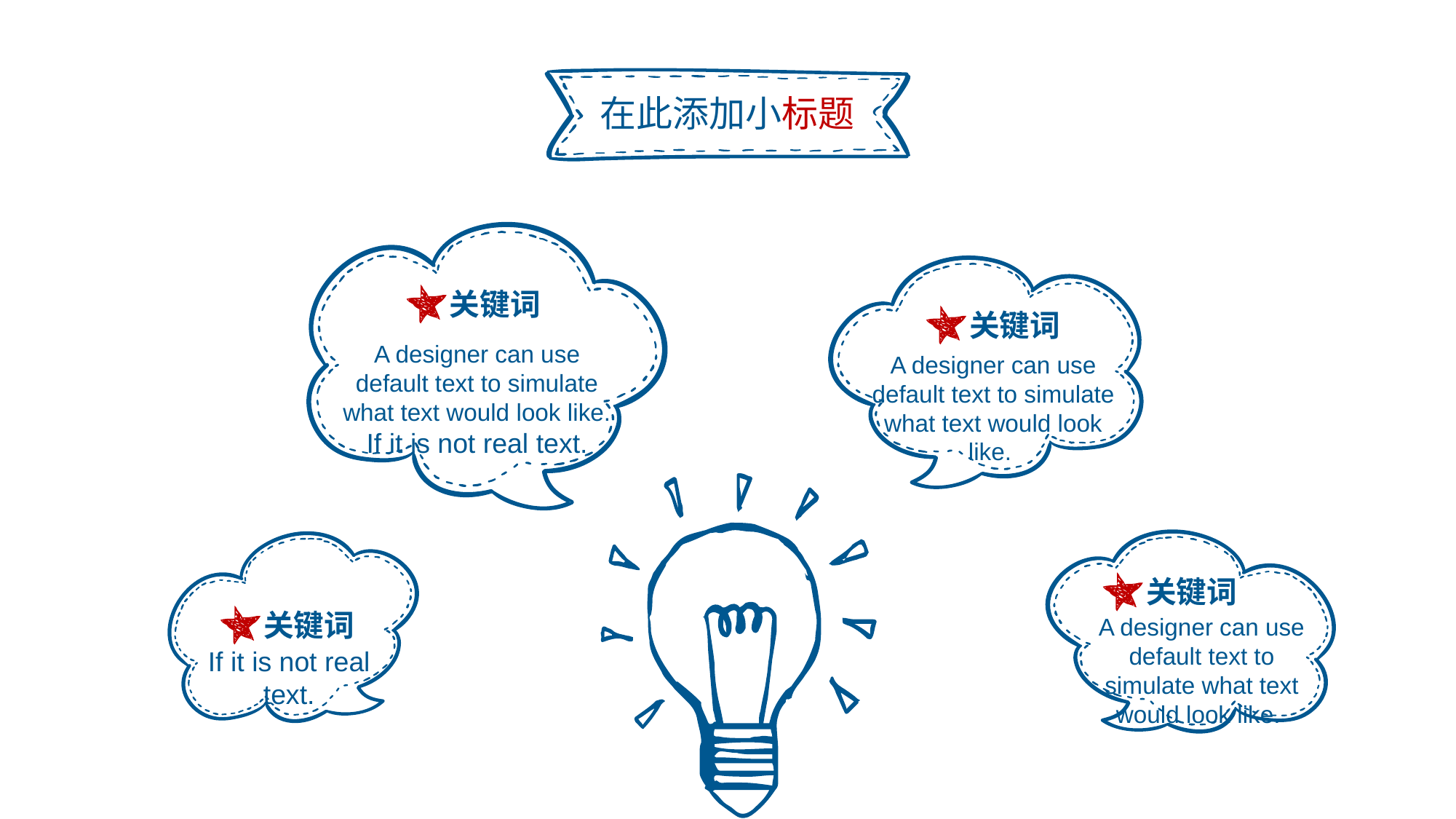

在此添加小标题

关键词

关键词

A designer can use default text to simulate what text would look like. If it is not real text.

A designer can use default text to simulate what text would look like.

关键词

关键词

A designer can use default text to simulate what text would look like.
If it is not real text.